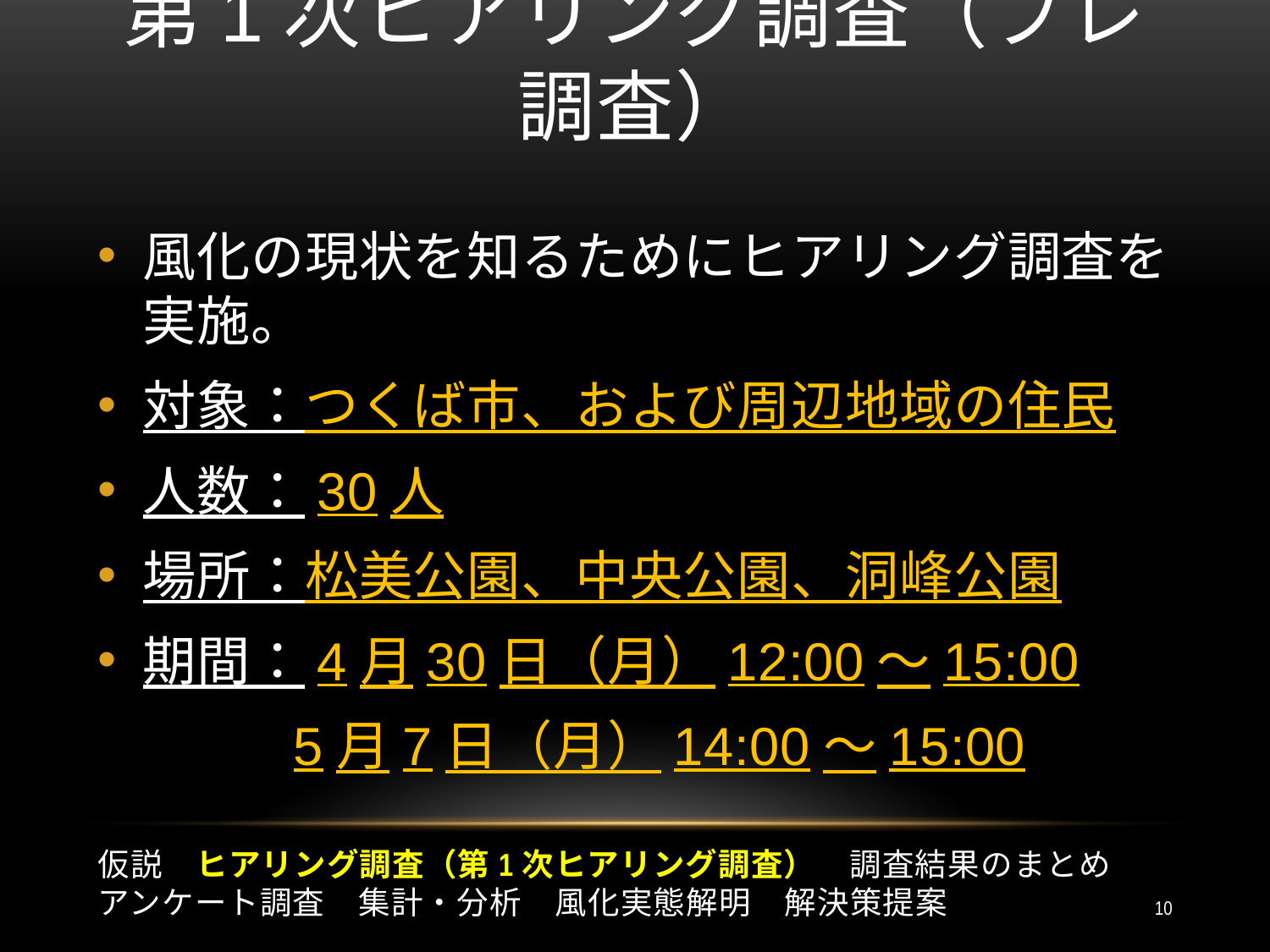

# 第1次ヒアリング調査（プレ調査）
風化の現状を知るためにヒアリング調査を実施。
対象：つくば市、および周辺地域の住民
人数：30人
場所：松美公園、中央公園、洞峰公園
期間：4月30日（月）12:00～15:00
　     　 5月7日（月）14:00～15:00

仮説　ヒアリング調査（第1次ヒアリング調査）　調査結果のまとめ
アンケート調査　集計・分析　風化実態解明　解決策提案
10